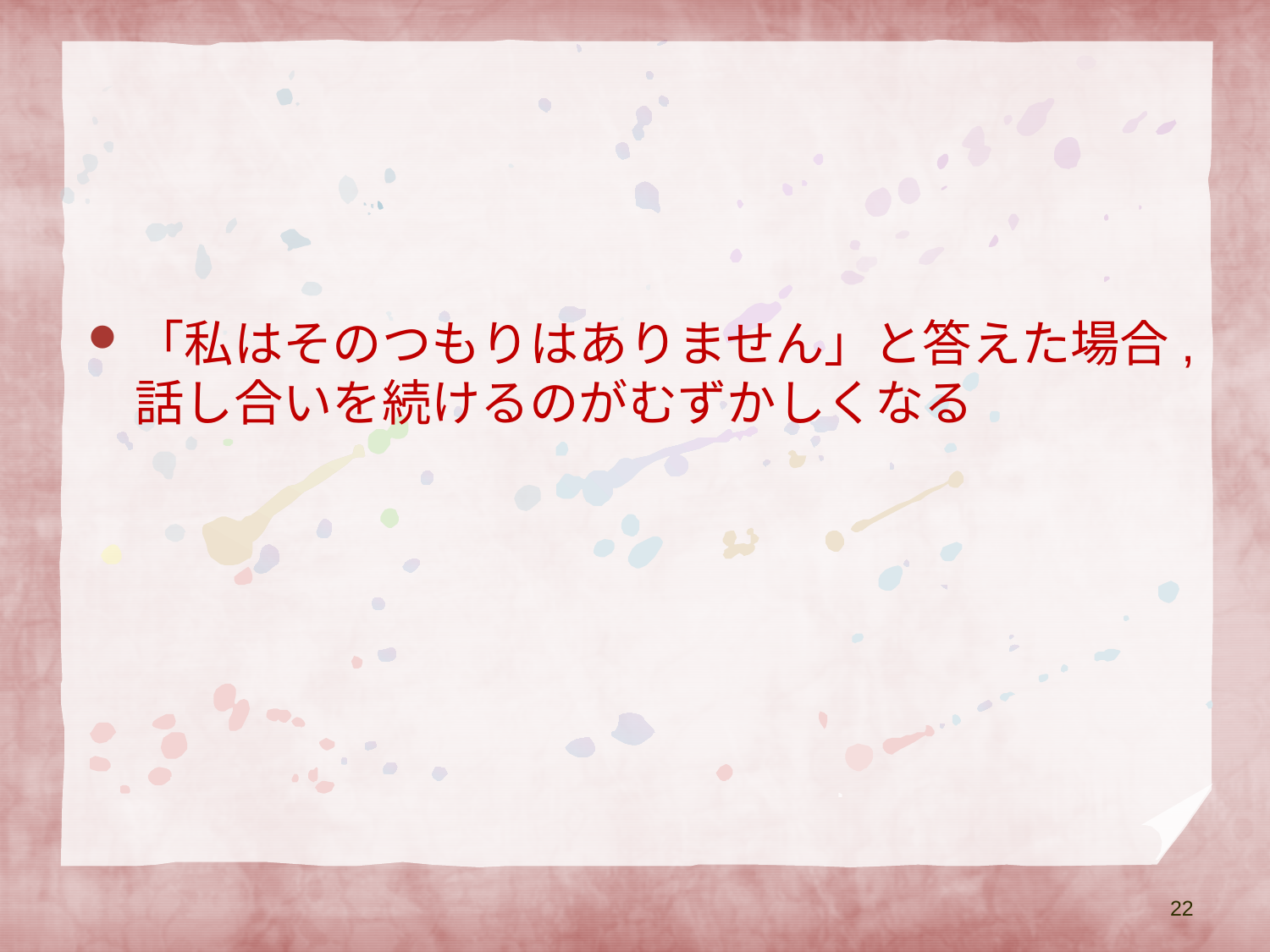

「私はそのつもりはありません」と答えた場合,話し合いを続けるのがむずかしくなる
22